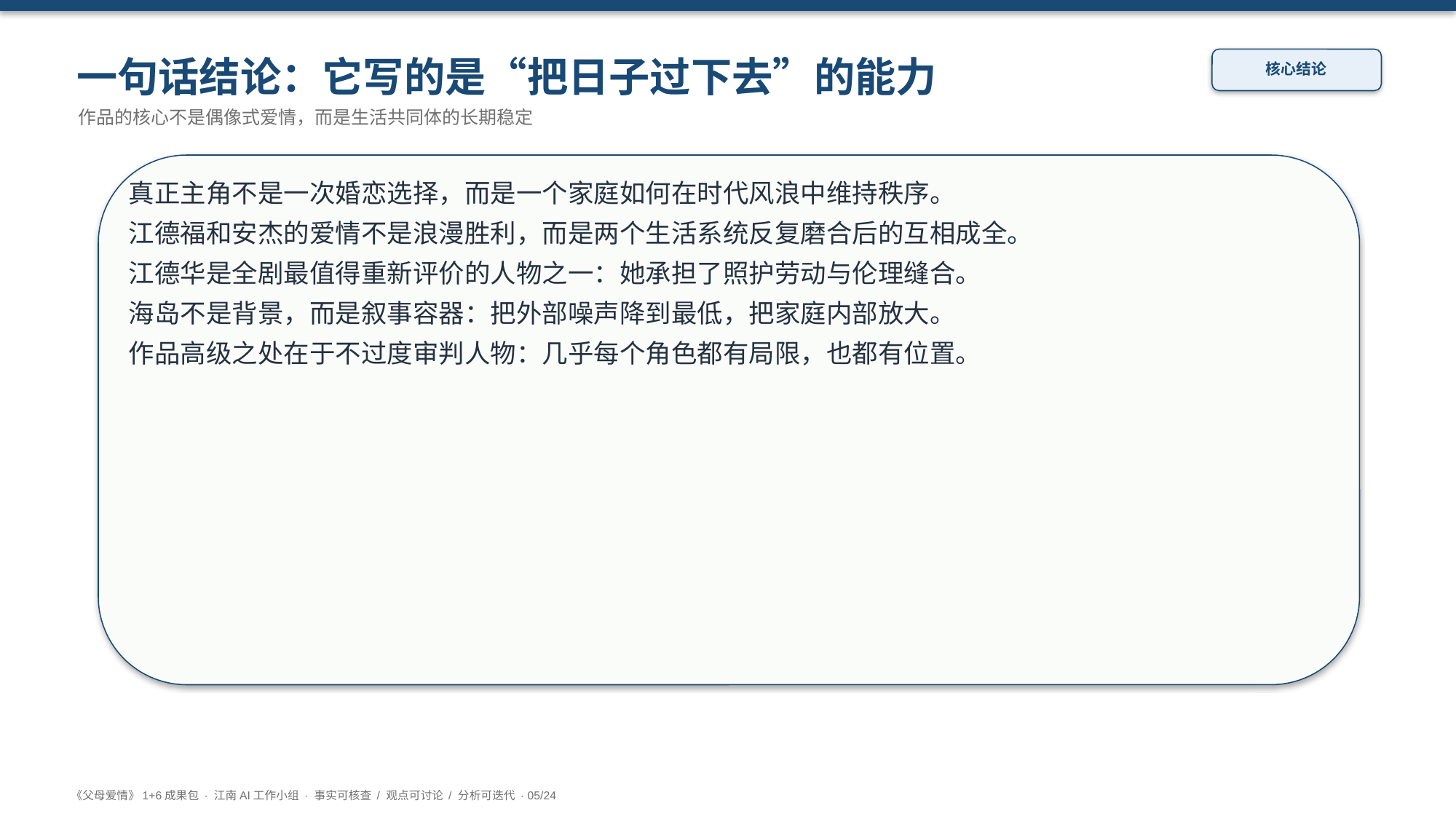

一句话结论：它写的是“把日子过下去”的能力

核心结论
作品的核心不是偶像式爱情，而是生活共同体的长期稳定

真正主角不是一次婚恋选择，而是一个家庭如何在时代风浪中维持秩序。
江德福和安杰的爱情不是浪漫胜利，而是两个生活系统反复磨合后的互相成全。
江德华是全剧最值得重新评价的人物之一：她承担了照护劳动与伦理缝合。
海岛不是背景，而是叙事容器：把外部噪声降到最低，把家庭内部放大。
作品高级之处在于不过度审判人物：几乎每个角色都有局限，也都有位置。
《父母爱情》1+6成果包 · 江南AI工作小组 · 事实可核查 / 观点可讨论 / 分析可迭代 · 05/24